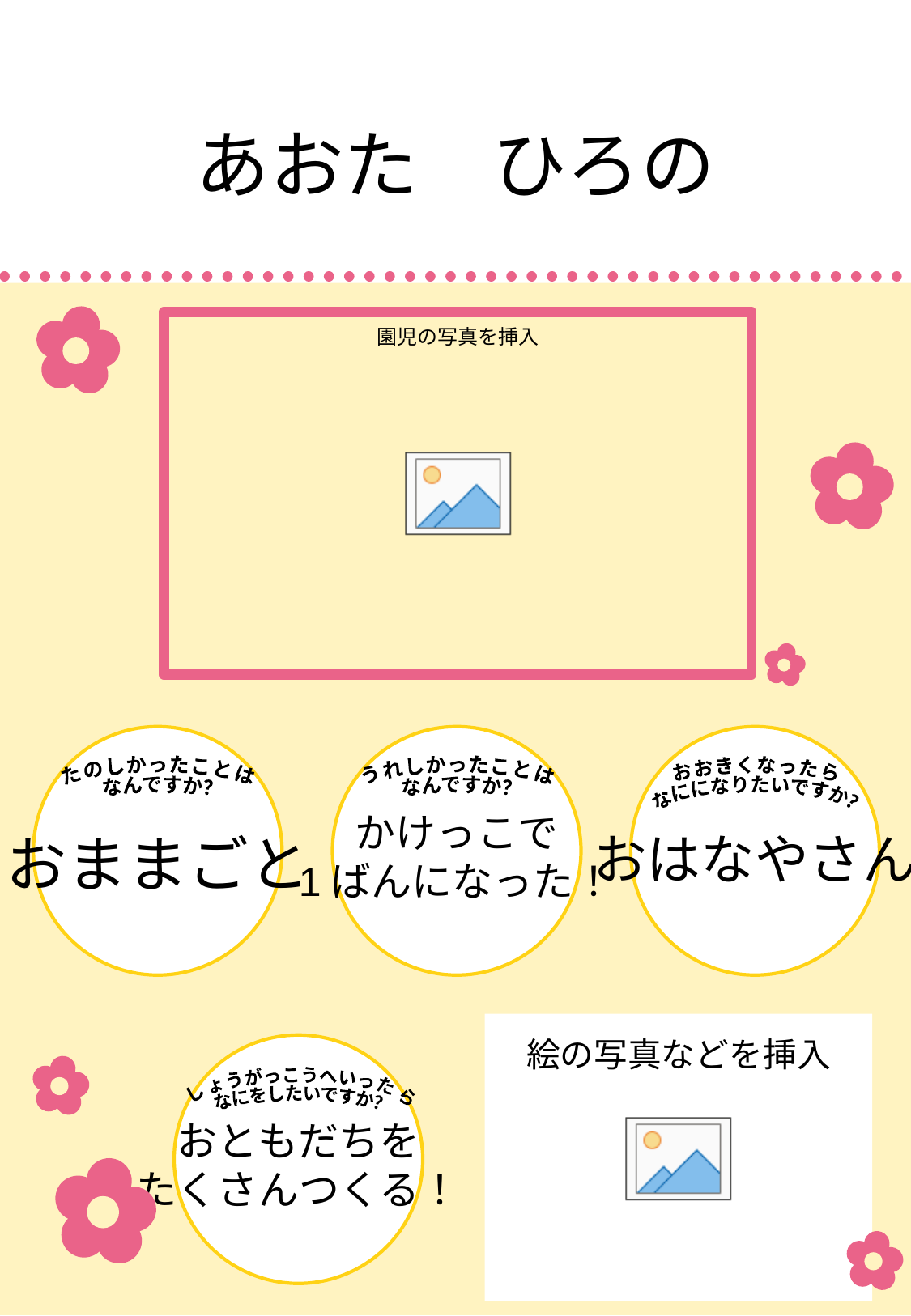

# あおた　ひろの

たのしかったことは
なんですか？
うれしかったことは
なんですか？
おおきくなったら
なにになりたいですか？
かけっこで
1ばんになった！
おままごと
おはなやさん

しょうがっこうへいったら
なにをしたいですか？
おともだちを
たくさんつくる！